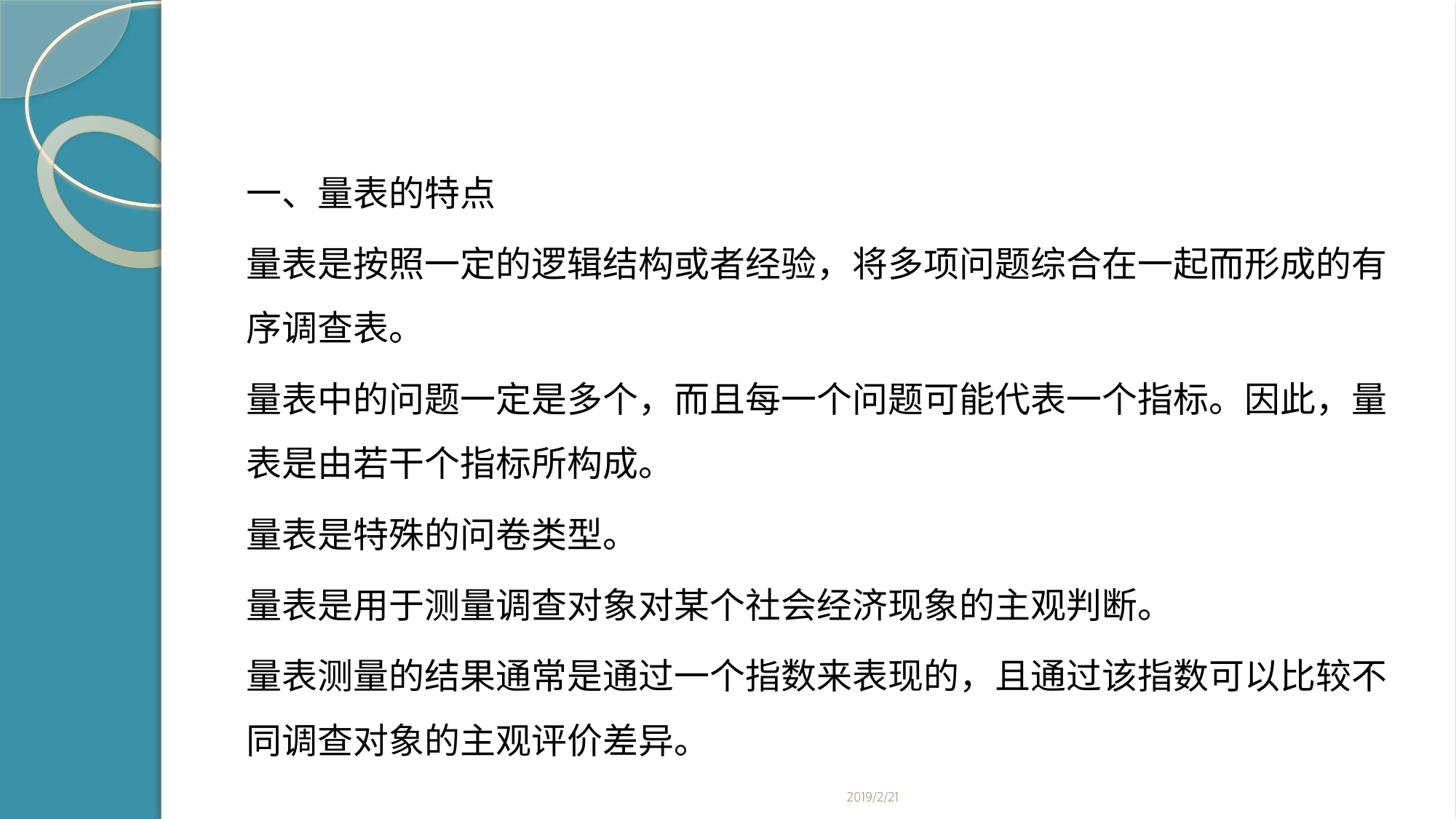

#
一、量表的特点
量表是按照一定的逻辑结构或者经验，将多项问题综合在一起而形成的有序调查表。
量表中的问题一定是多个，而且每一个问题可能代表一个指标。因此，量表是由若干个指标所构成。
量表是特殊的问卷类型。
量表是用于测量调查对象对某个社会经济现象的主观判断。
量表测量的结果通常是通过一个指数来表现的，且通过该指数可以比较不同调查对象的主观评价差异。
2019/2/21